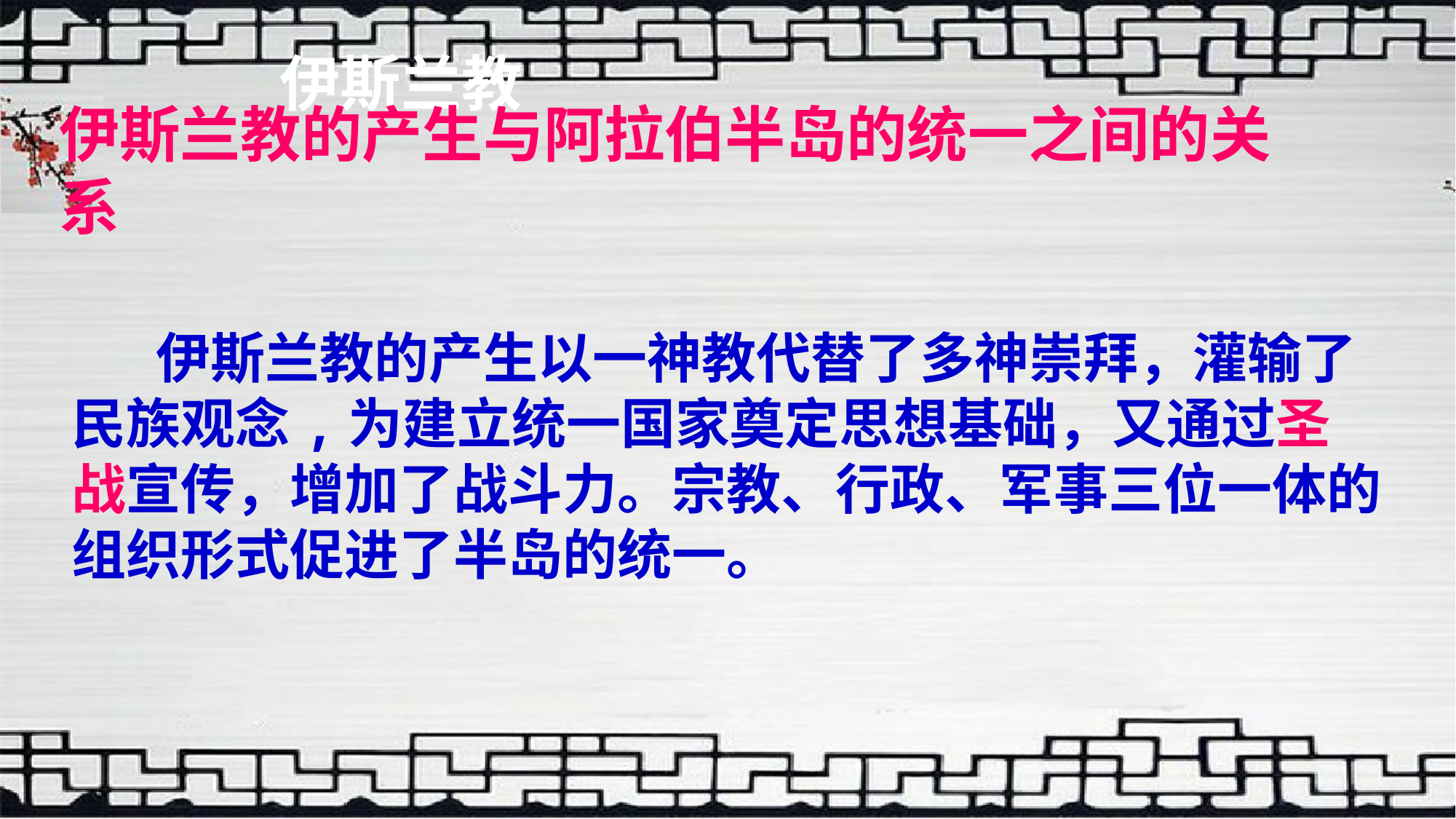

伊斯兰教
伊斯兰教的产生与阿拉伯半岛的统一之间的关系
　　伊斯兰教的产生以一神教代替了多神崇拜，灌输了民族观念,为建立统一国家奠定思想基础，又通过圣战宣传，增加了战斗力。宗教、行政、军事三位一体的组织形式促进了半岛的统一。